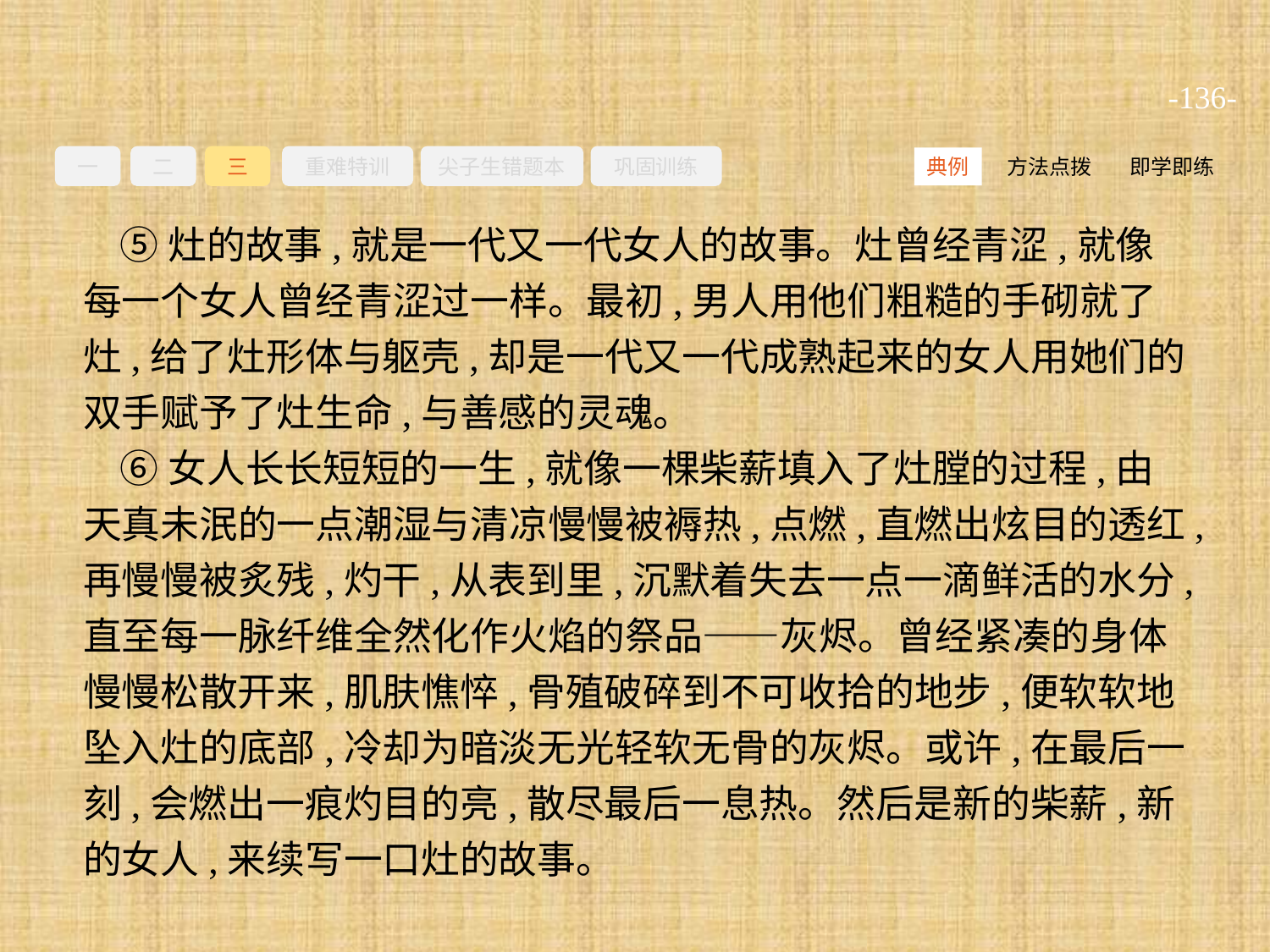

-136-
一
二
三
重难特训
尖子生错题本
巩固训练
方法点拨
即学即练
典例
⑤灶的故事,就是一代又一代女人的故事。灶曾经青涩,就像每一个女人曾经青涩过一样。最初,男人用他们粗糙的手砌就了灶,给了灶形体与躯壳,却是一代又一代成熟起来的女人用她们的双手赋予了灶生命,与善感的灵魂。
⑥女人长长短短的一生,就像一棵柴薪填入了灶膛的过程,由天真未泯的一点潮湿与清凉慢慢被褥热,点燃,直燃出炫目的透红,再慢慢被炙残,灼干,从表到里,沉默着失去一点一滴鲜活的水分,直至每一脉纤维全然化作火焰的祭品——灰烬。曾经紧凑的身体慢慢松散开来,肌肤憔悴,骨殖破碎到不可收拾的地步,便软软地坠入灶的底部,冷却为暗淡无光轻软无骨的灰烬。或许,在最后一刻,会燃出一痕灼目的亮,散尽最后一息热。然后是新的柴薪,新的女人,来续写一口灶的故事。